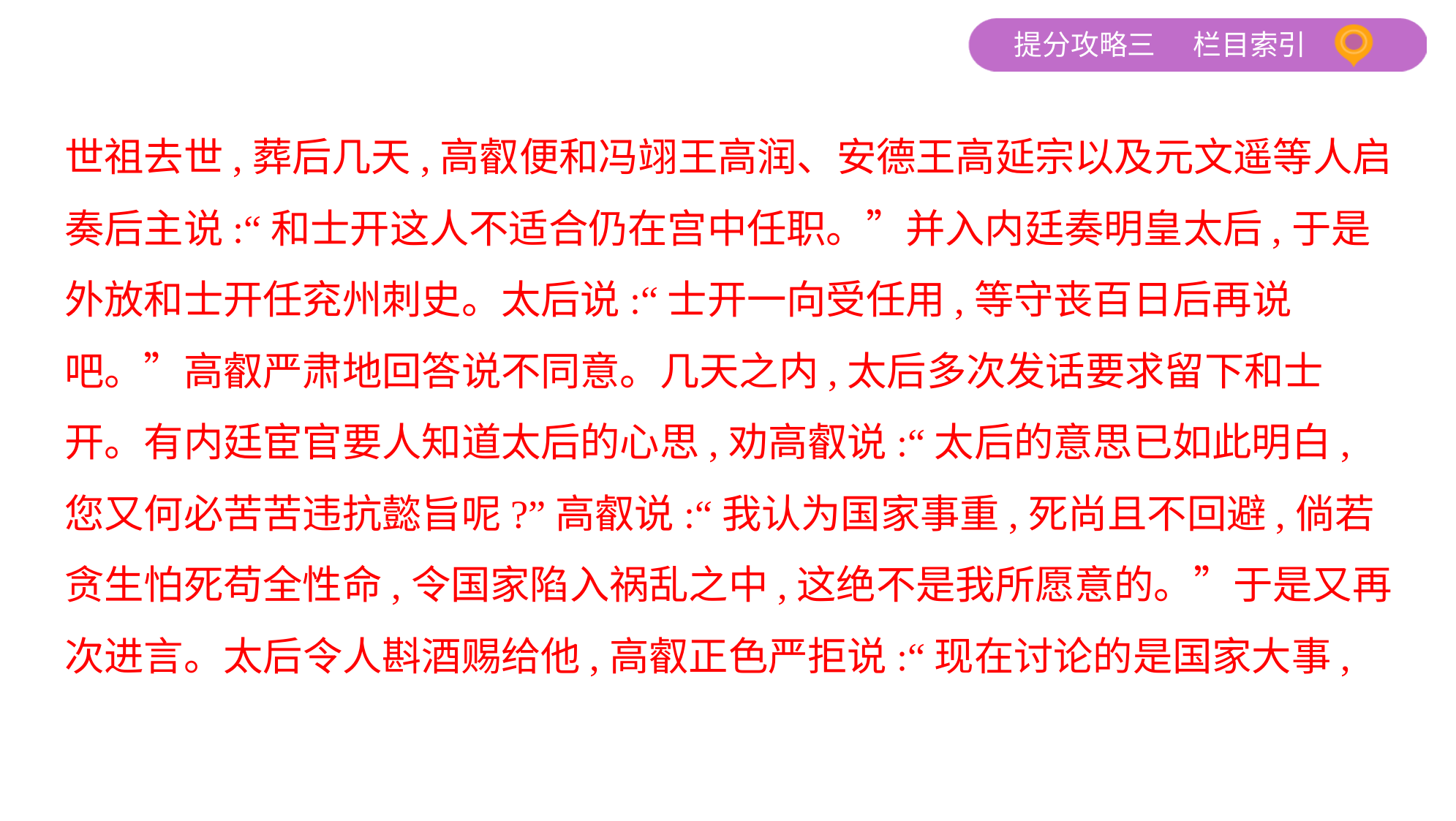

世祖去世,葬后几天,高叡便和冯翊王高润、安德王高延宗以及元文遥等人启
奏后主说:“和士开这人不适合仍在宫中任职。”并入内廷奏明皇太后,于是
外放和士开任兖州刺史。太后说:“士开一向受任用,等守丧百日后再说
吧。”高叡严肃地回答说不同意。几天之内,太后多次发话要求留下和士
开。有内廷宦官要人知道太后的心思,劝高叡说:“太后的意思已如此明白,
您又何必苦苦违抗懿旨呢?”高叡说:“我认为国家事重,死尚且不回避,倘若
贪生怕死苟全性命,令国家陷入祸乱之中,这绝不是我所愿意的。”于是又再
次进言。太后令人斟酒赐给他,高叡正色严拒说:“现在讨论的是国家大事,